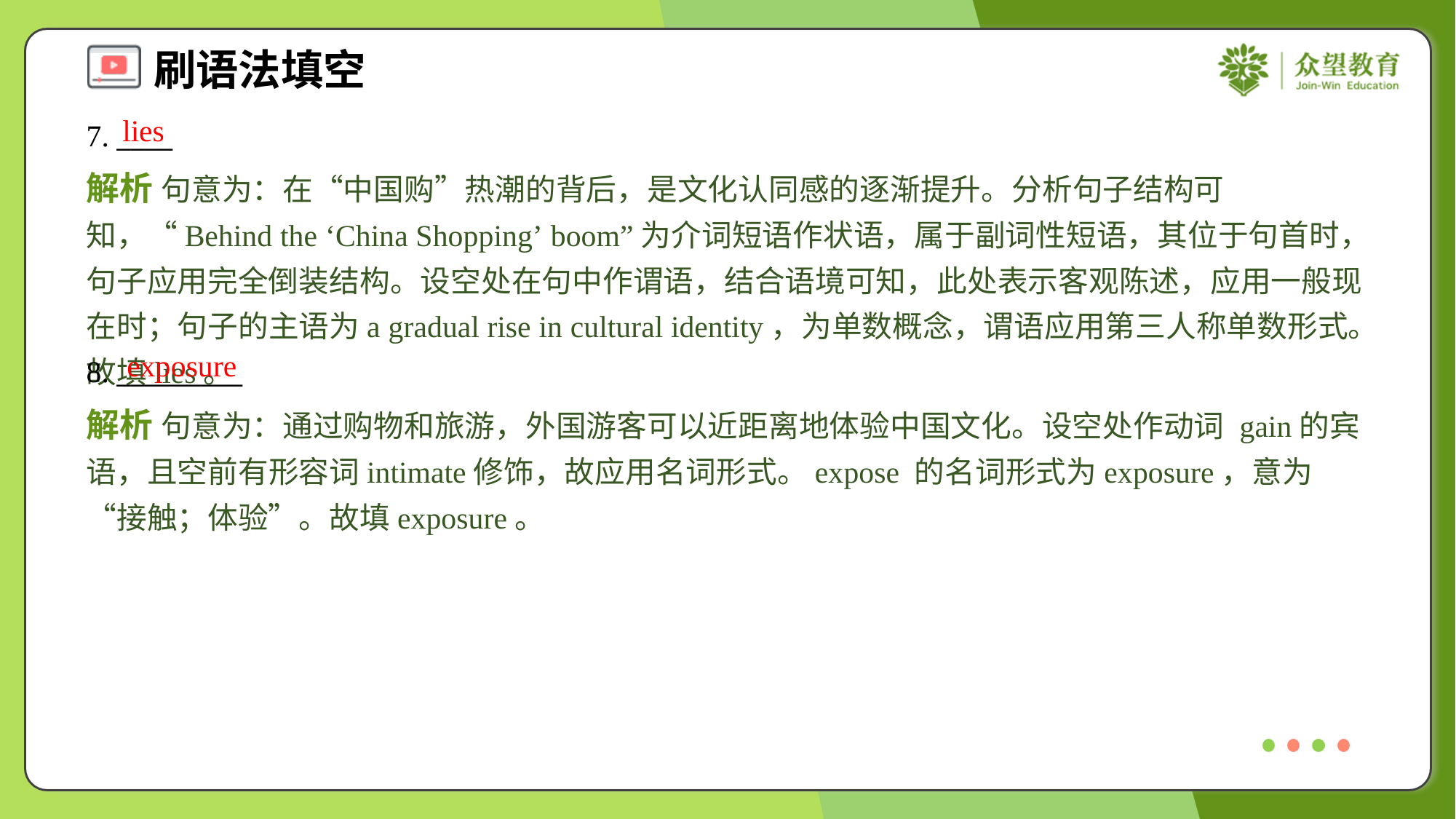

lies
7. ____
解析 句意为：在“中国购”热潮的背后，是文化认同感的逐渐提升。分析句子结构可知，“Behind the ‘China Shopping’ boom”为介词短语作状语，属于副词性短语，其位于句首时，句子应用完全倒装结构。设空处在句中作谓语，结合语境可知，此处表示客观陈述，应用一般现在时；句子的主语为a gradual rise in cultural identity，为单数概念，谓语应用第三人称单数形式。故填lies。
exposure
8. _________
解析 句意为：通过购物和旅游，外国游客可以近距离地体验中国文化。设空处作动词 gain的宾语，且空前有形容词intimate修饰，故应用名词形式。expose 的名词形式为exposure，意为“接触；体验”。故填exposure。